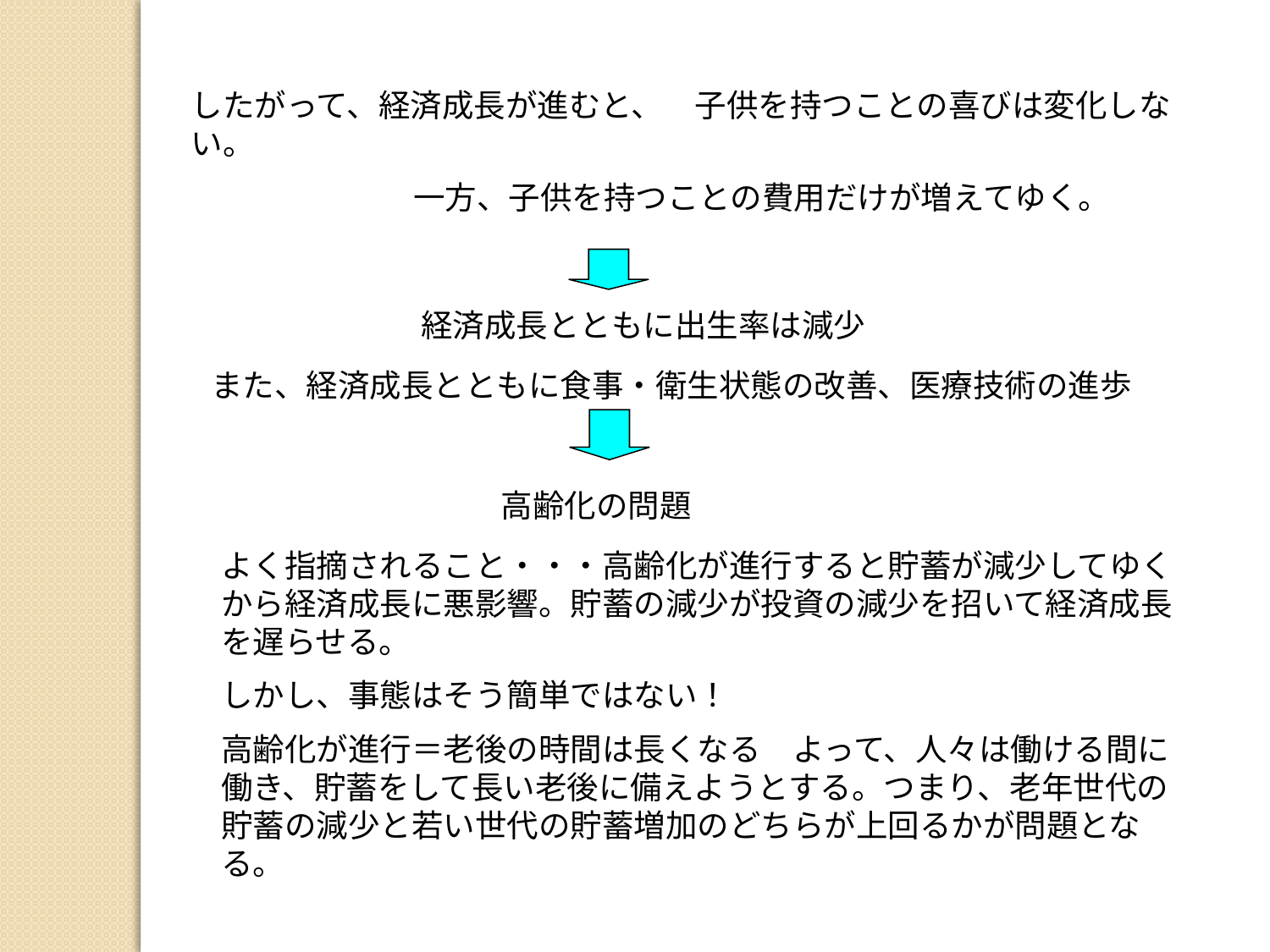

したがって、経済成長が進むと、　子供を持つことの喜びは変化しない。
　　　　　　　一方、子供を持つことの費用だけが増えてゆく。

経済成長とともに出生率は減少

また、経済成長とともに食事・衛生状態の改善、医療技術の進歩

高齢化の問題
よく指摘されること・・・高齢化が進行すると貯蓄が減少してゆくから経済成長に悪影響。貯蓄の減少が投資の減少を招いて経済成長を遅らせる。
しかし、事態はそう簡単ではない！
高齢化が進行＝老後の時間は長くなる　よって、人々は働ける間に働き、貯蓄をして長い老後に備えようとする。つまり、老年世代の貯蓄の減少と若い世代の貯蓄増加のどちらが上回るかが問題となる。